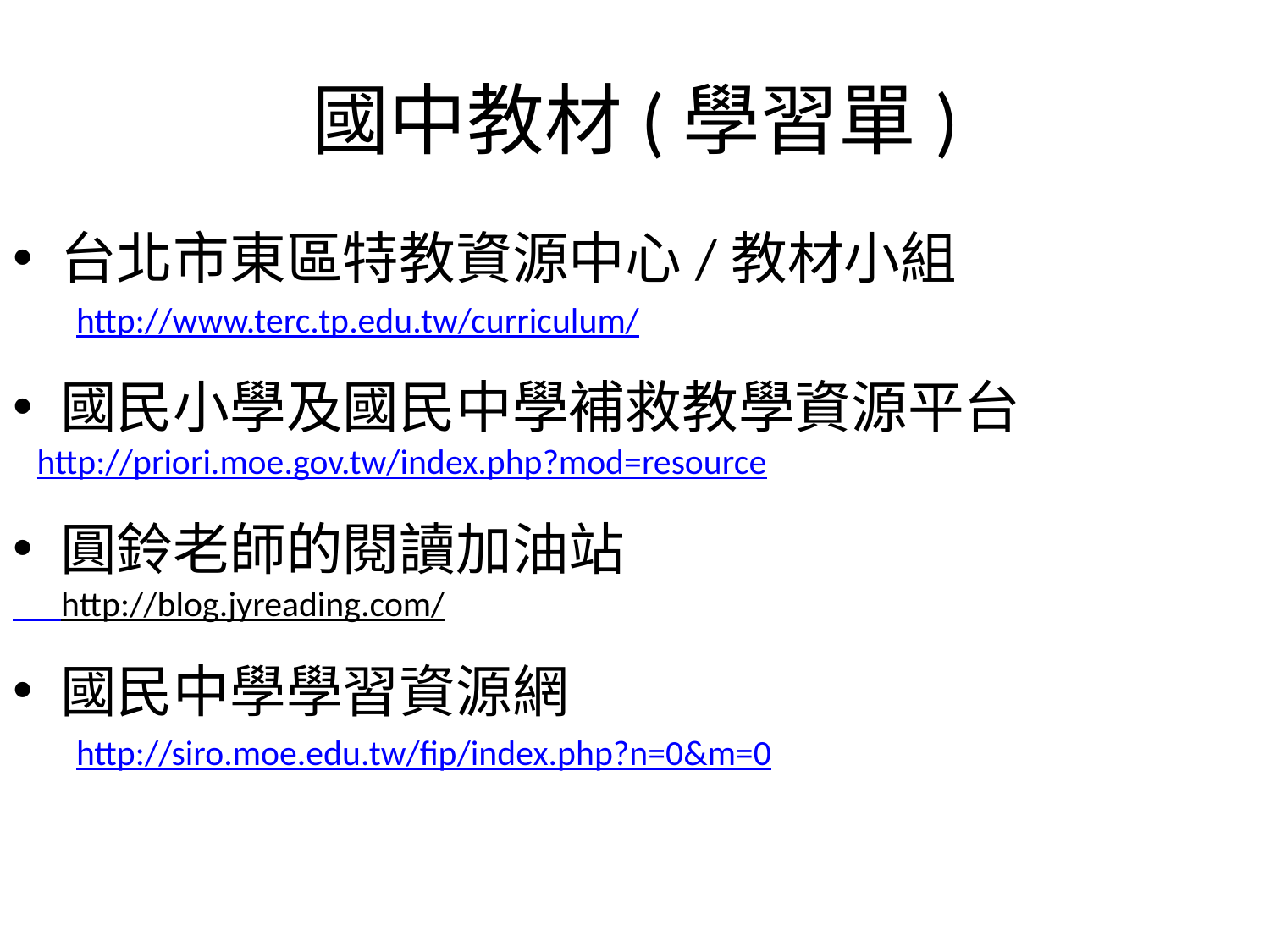

# 國中教材(學習單)
台北市東區特教資源中心/教材小組
http://www.terc.tp.edu.tw/curriculum/
國民小學及國民中學補救教學資源平台
   http://priori.moe.gov.tw/index.php?mod=resource
圓鈴老師的閱讀加油站
      http://blog.jyreading.com/
國民中學學習資源網
http://siro.moe.edu.tw/fip/index.php?n=0&m=0